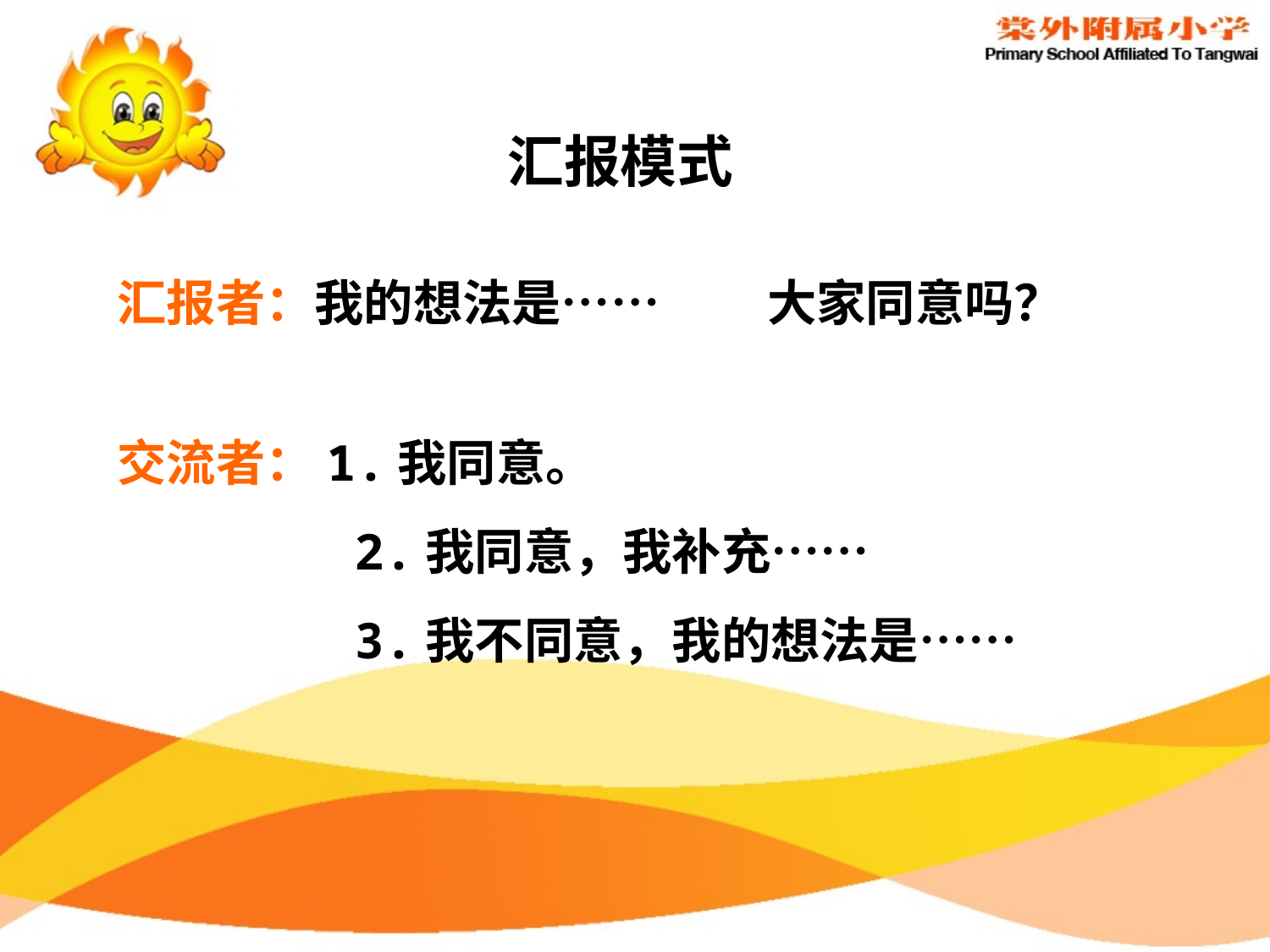

汇报模式
汇报者：我的想法是……
大家同意吗？
交流者：1.我同意。
        2.我同意，我补充……
        3.我不同意，我的想法是……